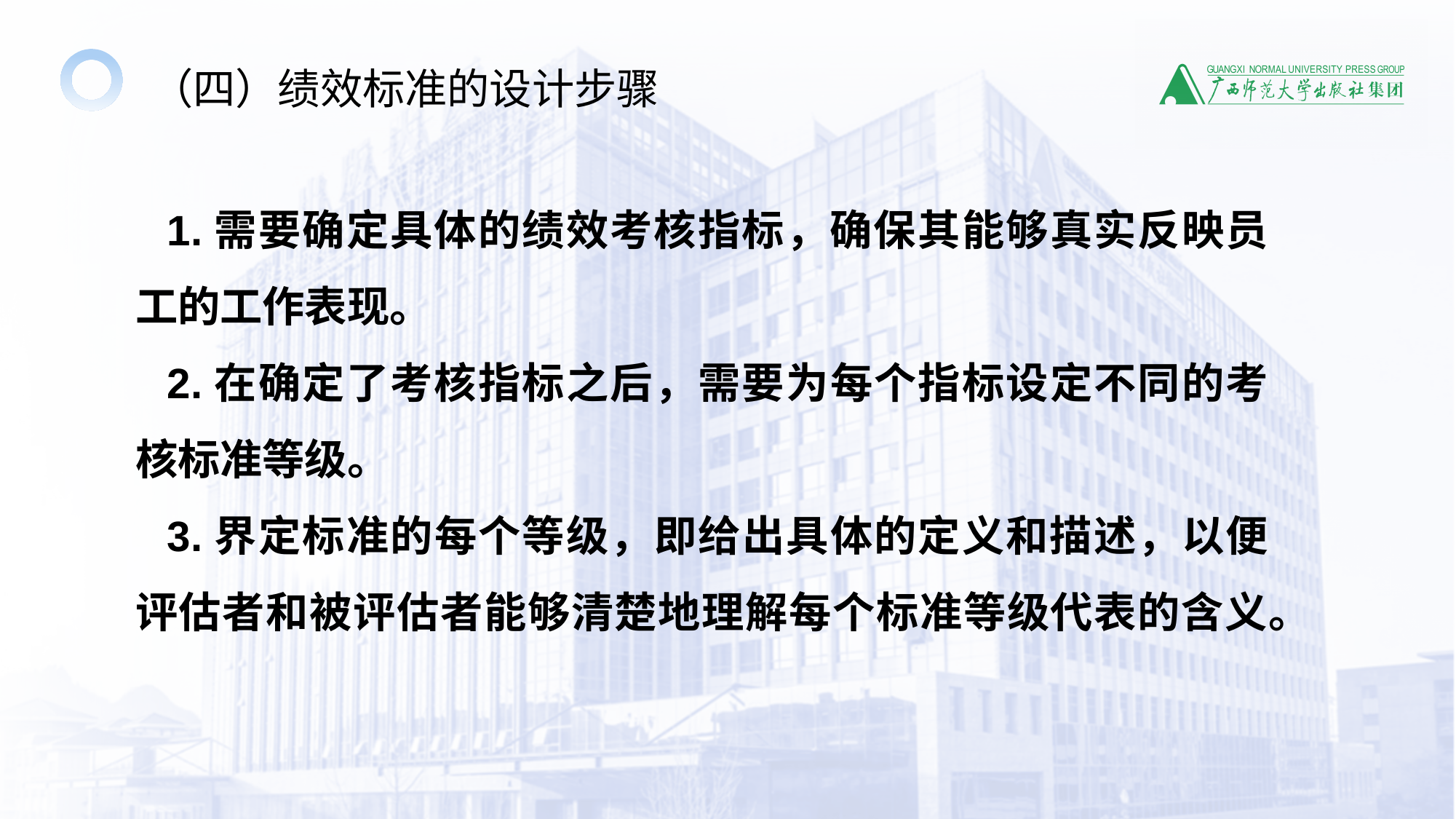

（四）绩效标准的设计步骤

1.需要确定具体的绩效考核指标，确保其能够真实反映员工的工作表现。
2.在确定了考核指标之后，需要为每个指标设定不同的考核标准等级。
3.界定标准的每个等级，即给出具体的定义和描述，以便评估者和被评估者能够清楚地理解每个标准等级代表的含义。